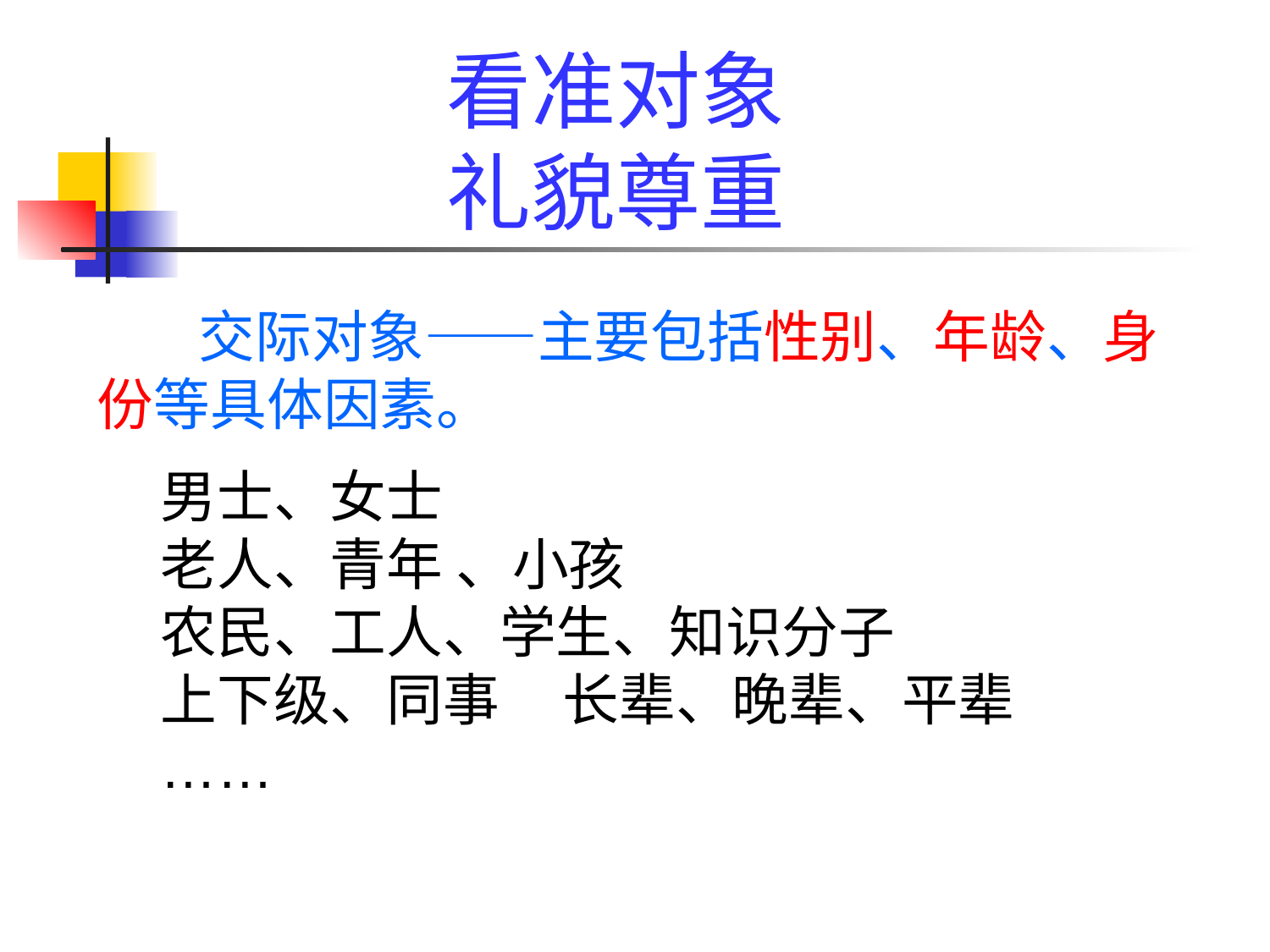

看准对象
礼貌尊重
    交际对象——主要包括性别、年龄、身份等具体因素。
男士、女士
老人、青年 、小孩
农民、工人、学生、知识分子
上下级、同事     长辈、晚辈、平辈
……